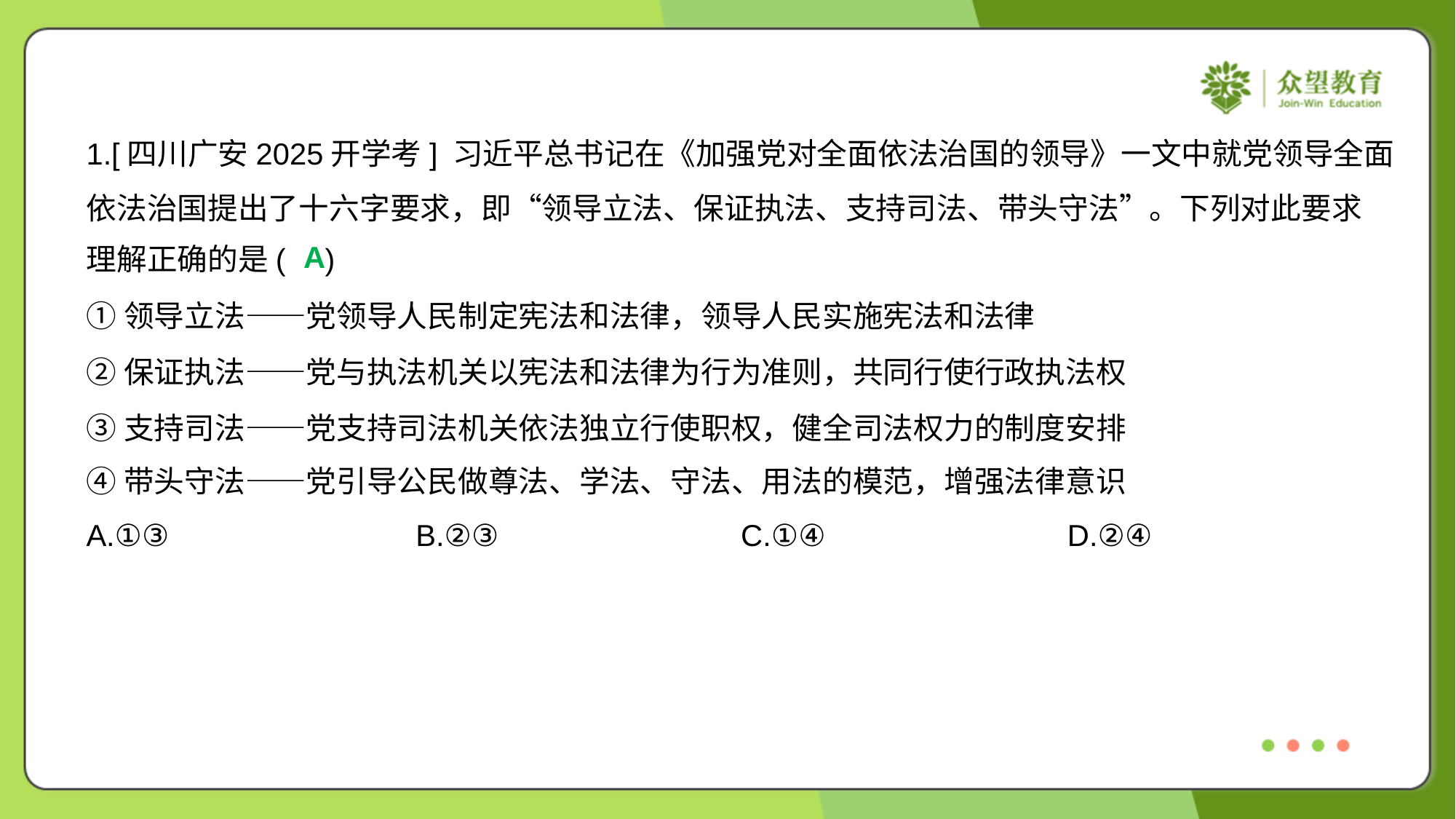

1.[四川广安2025开学考] 习近平总书记在《加强党对全面依法治国的领导》一文中就党领导全面
依法治国提出了十六字要求，即“领导立法、保证执法、支持司法、带头守法”。下列对此要求
理解正确的是(     )
A
①领导立法——党领导人民制定宪法和法律，领导人民实施宪法和法律
②保证执法——党与执法机关以宪法和法律为行为准则，共同行使行政执法权
③支持司法——党支持司法机关依法独立行使职权，健全司法权力的制度安排
④带头守法——党引导公民做尊法、学法、守法、用法的模范，增强法律意识
A.①③	B.②③	C.①④	D.②④